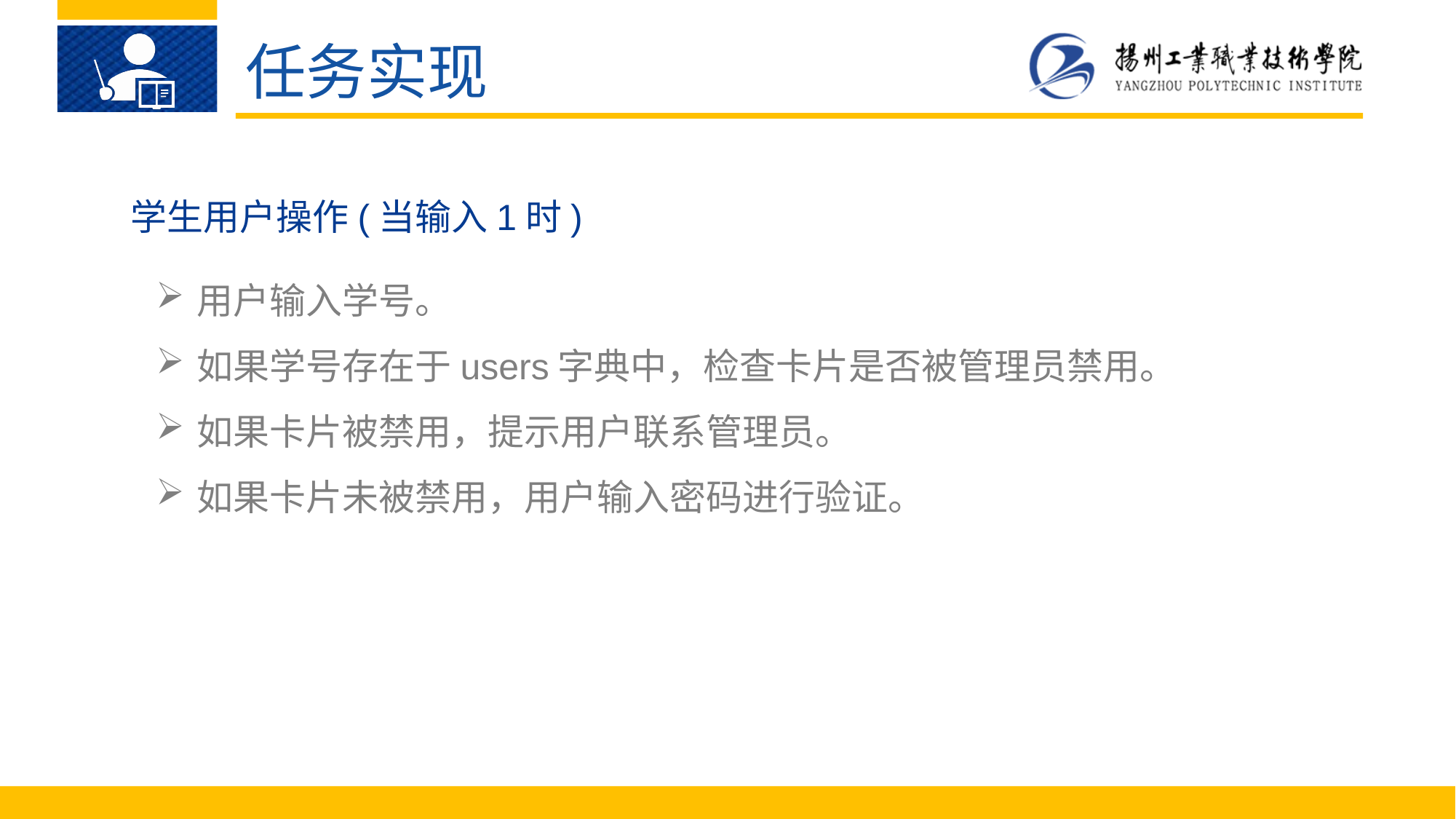

任务实现
学生用户操作(当输入1时)
用户输入学号。
如果学号存在于users字典中，检查卡片是否被管理员禁用。
如果卡片被禁用，提示用户联系管理员。
如果卡片未被禁用，用户输入密码进行验证。